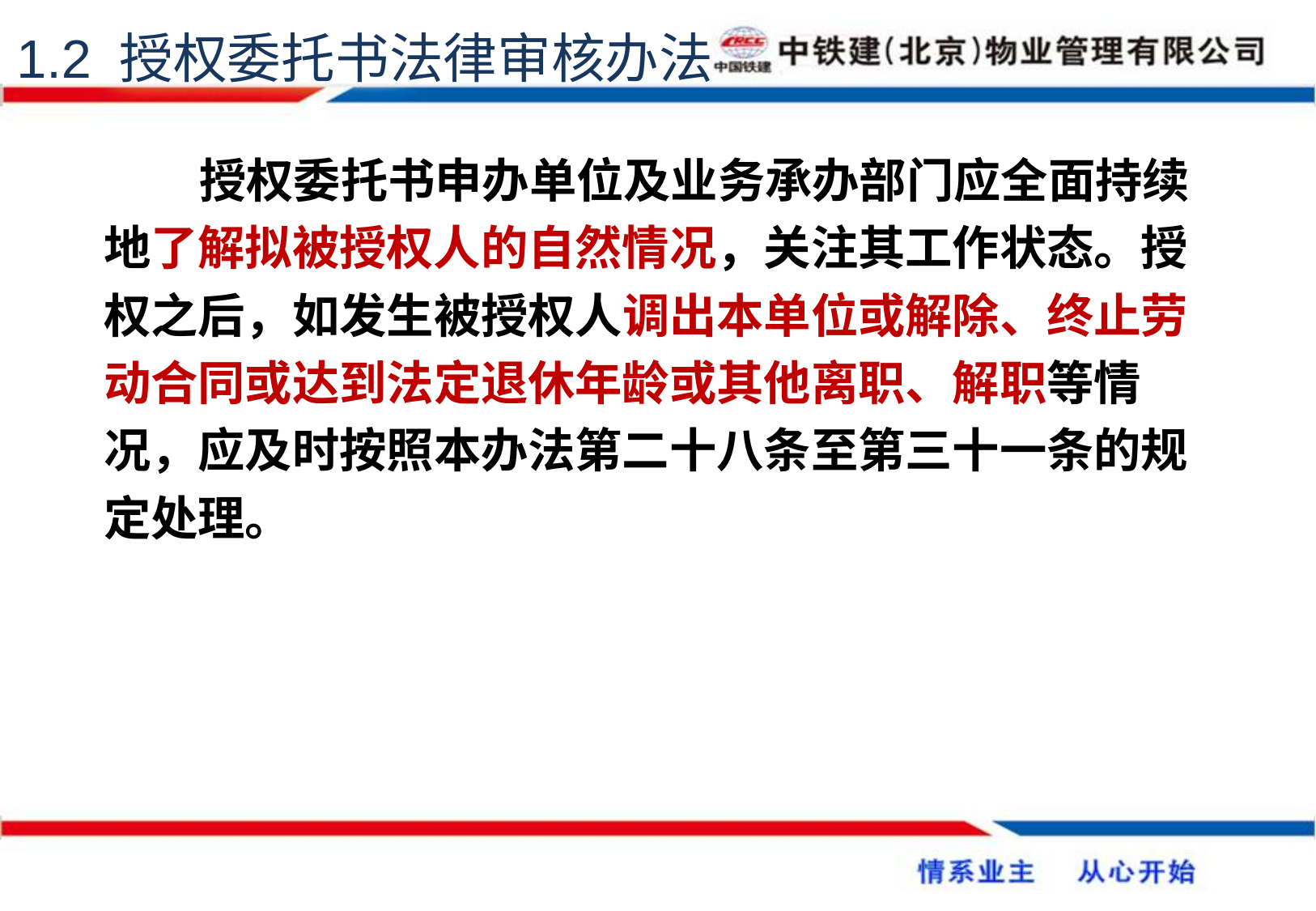

1.2 授权委托书法律审核办法
授权委托书申办单位及业务承办部门应全面持续地了解拟被授权人的自然情况，关注其工作状态。授权之后，如发生被授权人调出本单位或解除、终止劳动合同或达到法定退休年龄或其他离职、解职等情况，应及时按照本办法第二十八条至第三十一条的规定处理。

31